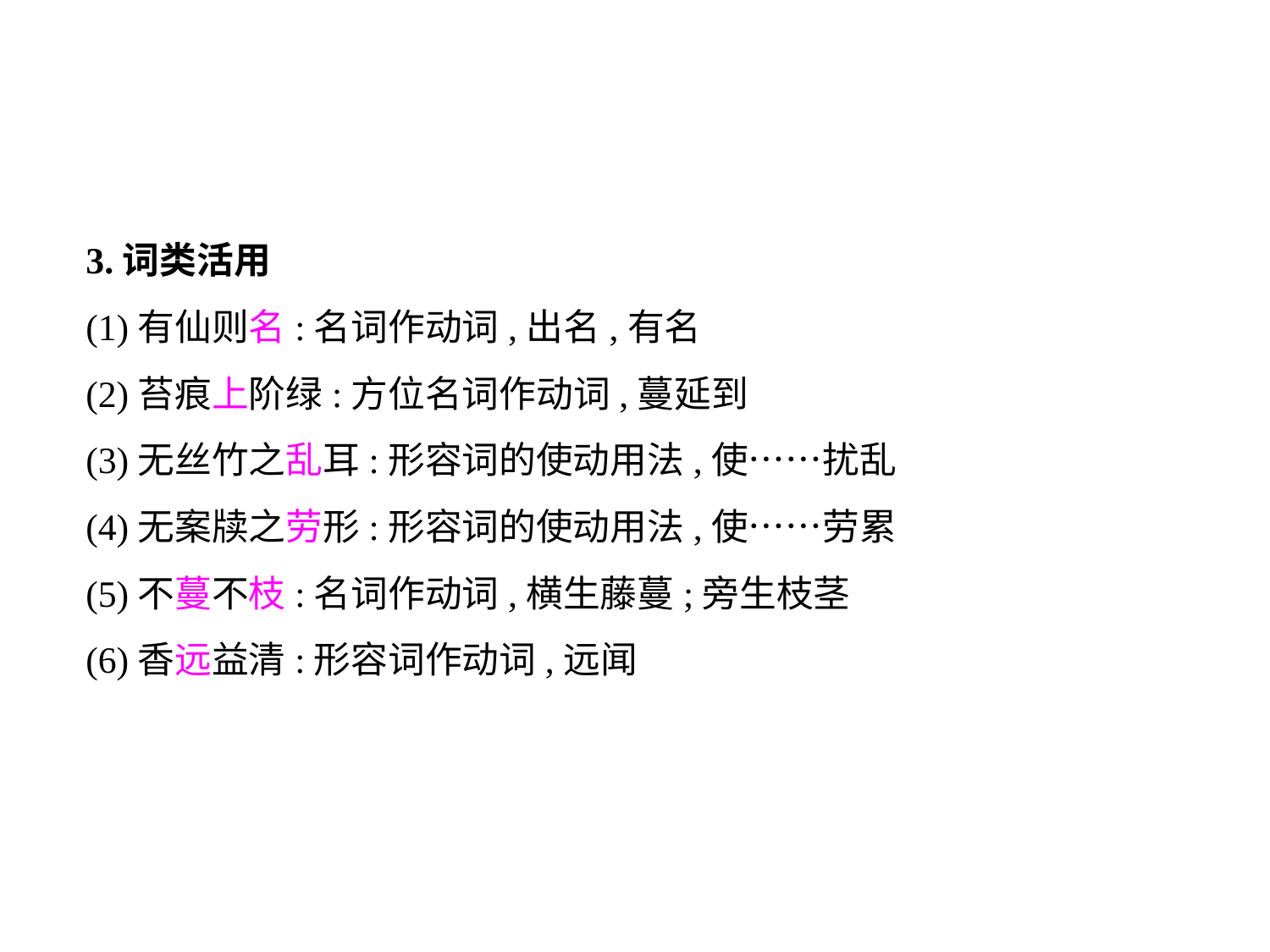

3.词类活用
(1)有仙则名:名词作动词,出名,有名
(2)苔痕上阶绿:方位名词作动词,蔓延到
(3)无丝竹之乱耳:形容词的使动用法,使……扰乱
(4)无案牍之劳形:形容词的使动用法,使……劳累
(5)不蔓不枝:名词作动词,横生藤蔓;旁生枝茎
(6)香远益清:形容词作动词,远闻